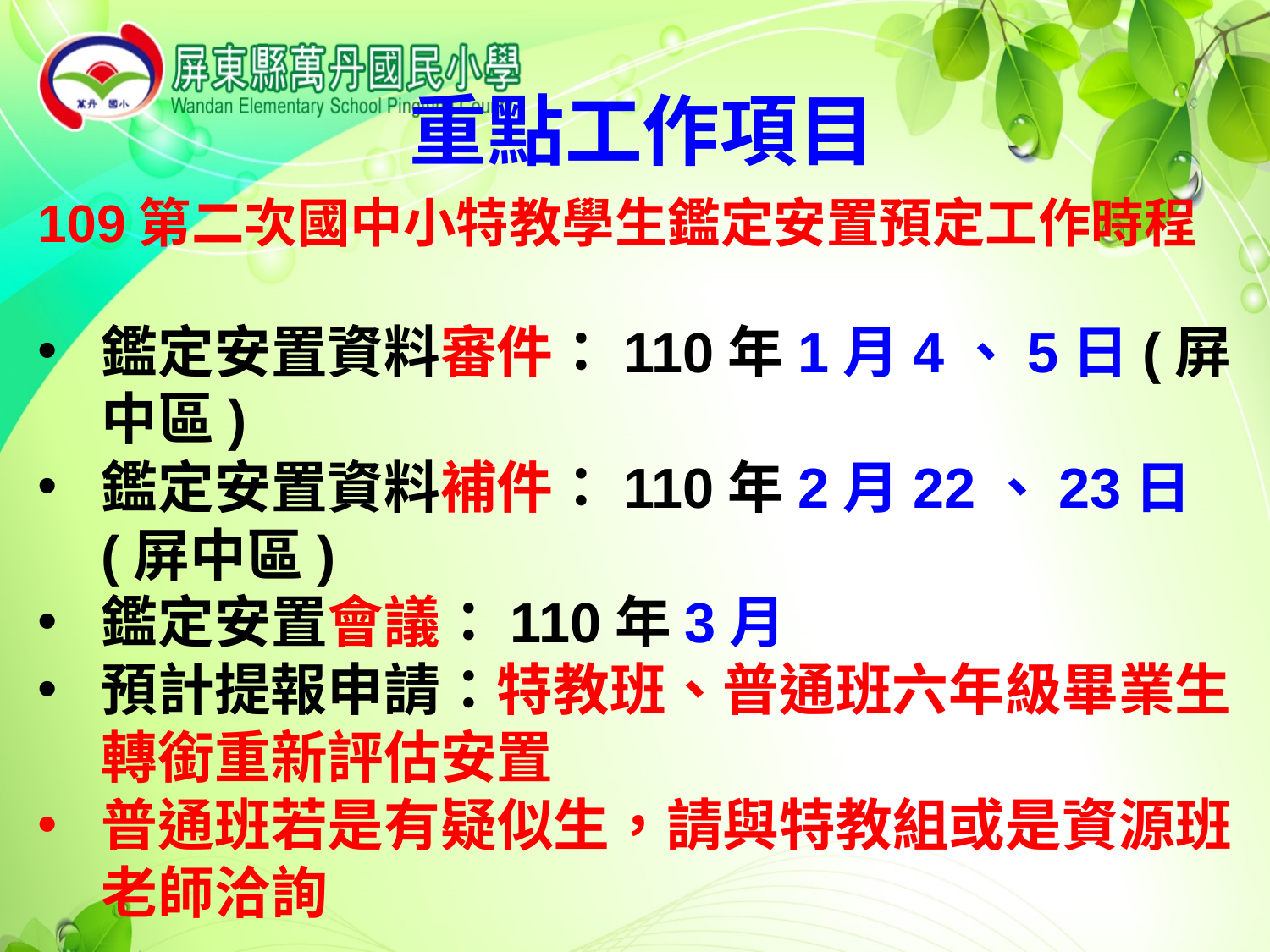

重點工作項目
109第二次國中小特教學生鑑定安置預定工作時程

鑑定安置資料審件：110年1月4、5日(屏中區)
鑑定安置資料補件：110年2月22、23日(屏中區)
鑑定安置會議：110年3月
預計提報申請：特教班、普通班六年級畢業生轉銜重新評估安置
普通班若是有疑似生，請與特教組或是資源班老師洽詢